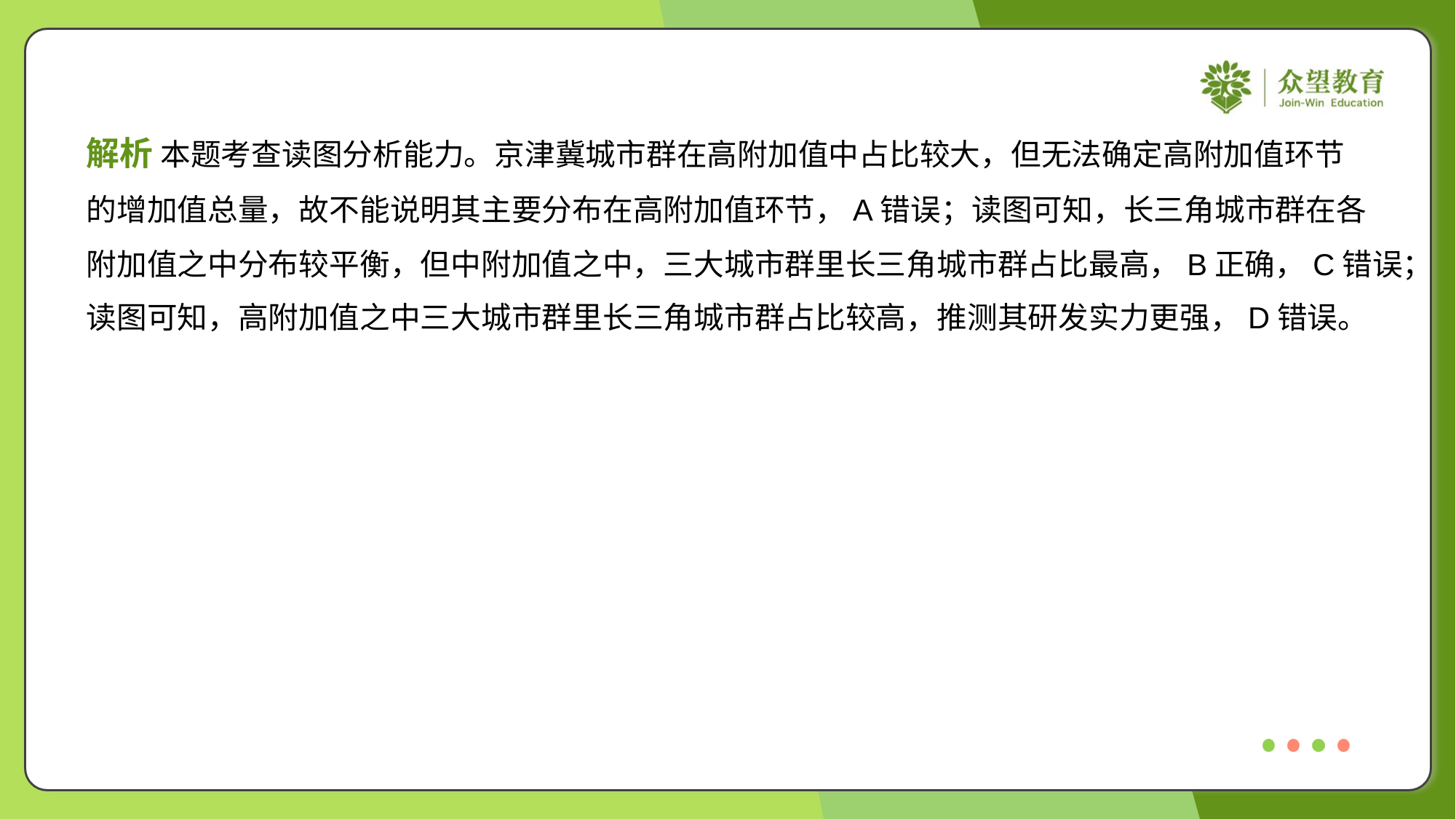

解析 本题考查读图分析能力。京津冀城市群在高附加值中占比较大，但无法确定高附加值环节
的增加值总量，故不能说明其主要分布在高附加值环节，A错误；读图可知，长三角城市群在各
附加值之中分布较平衡，但中附加值之中，三大城市群里长三角城市群占比最高，B正确，C错误；
读图可知，高附加值之中三大城市群里长三角城市群占比较高，推测其研发实力更强，D错误。